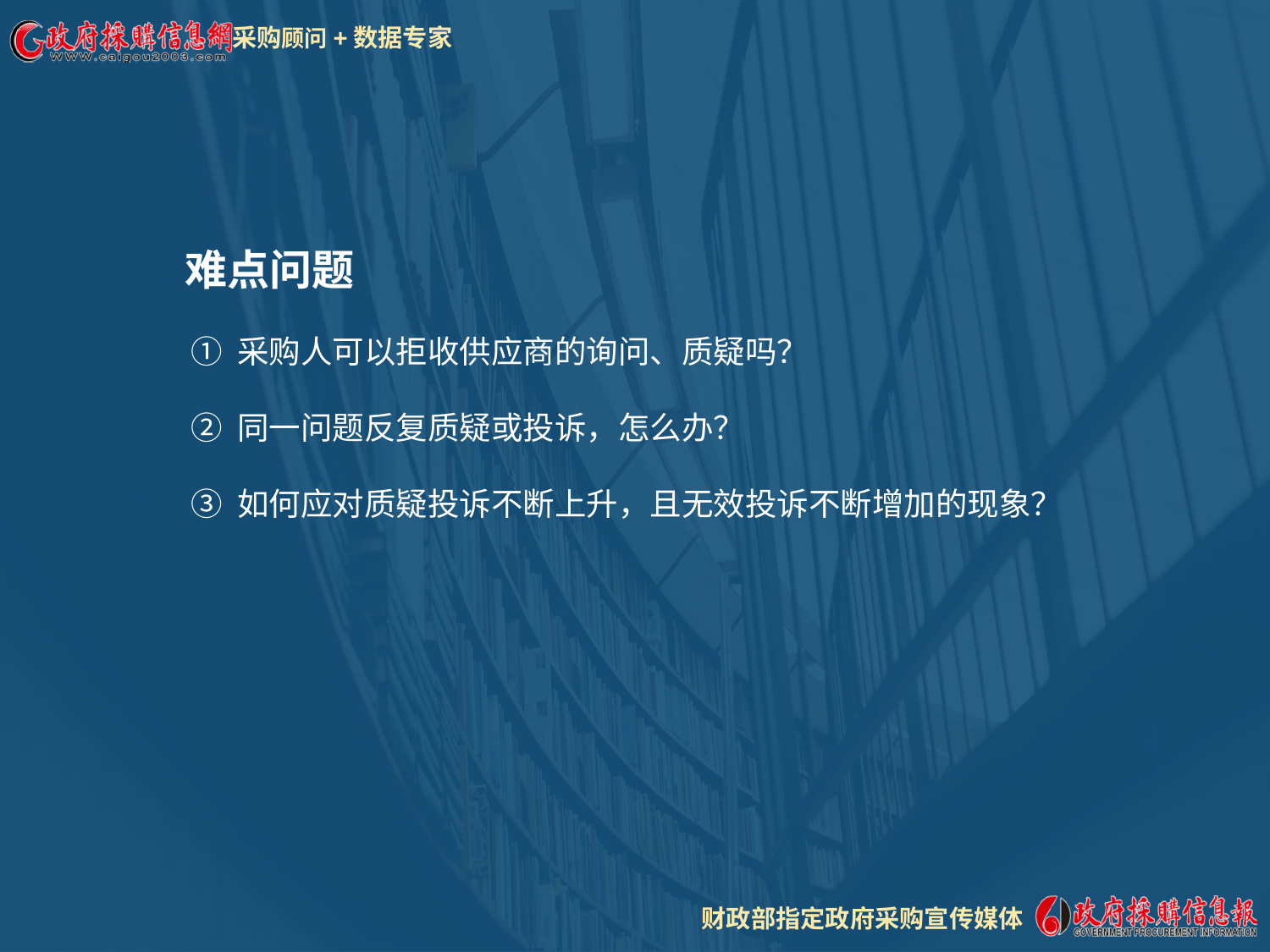

难点问题
① 采购人可以拒收供应商的询问、质疑吗？
② 同一问题反复质疑或投诉，怎么办？
③ 如何应对质疑投诉不断上升，且无效投诉不断增加的现象？